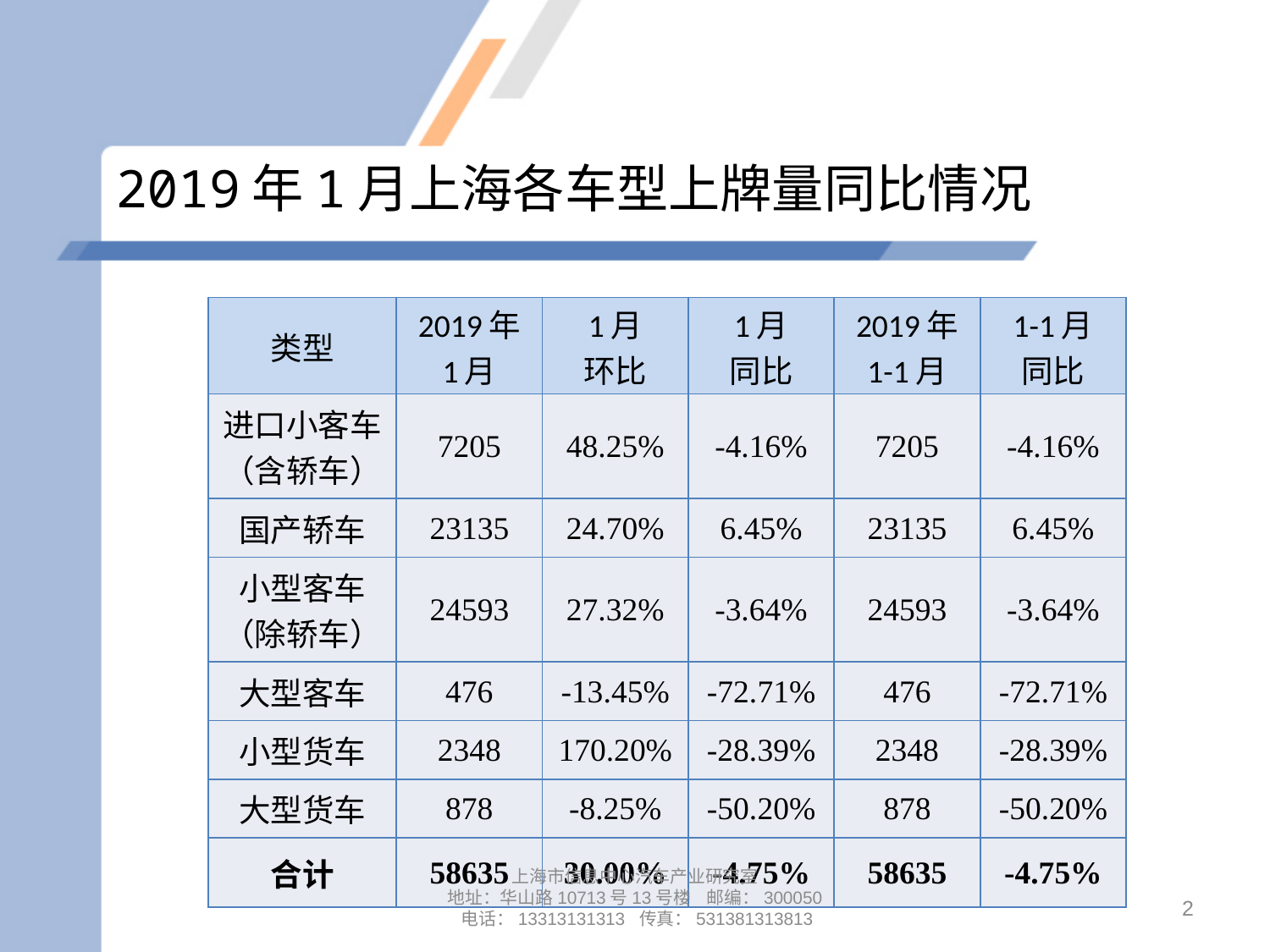

# 2019年1月上海各车型上牌量同比情况

| 类型 | 2019年 1月 | 1月 环比 | 1月 同比 | 2019年 1-1月 | 1-1月 同比 |
| --- | --- | --- | --- | --- | --- |
| 进口小客车 （含轿车） | 7205 | 48.25% | -4.16% | 7205 | -4.16% |
| 国产轿车 | 23135 | 24.70% | 6.45% | 23135 | 6.45% |
| 小型客车 （除轿车） | 24593 | 27.32% | -3.64% | 24593 | -3.64% |
| 大型客车 | 476 | -13.45% | -72.71% | 476 | -72.71% |
| 小型货车 | 2348 | 170.20% | -28.39% | 2348 | -28.39% |
| 大型货车 | 878 | -8.25% | -50.20% | 878 | -50.20% |
| 合计 | 58635 | 30.00% | -4.75% | 58635 | -4.75% |
上海市信息中心汽车产业研究室
地址：华山路10713号13号楼    邮编：300050  电话：13313131313  传真：531381313813

2